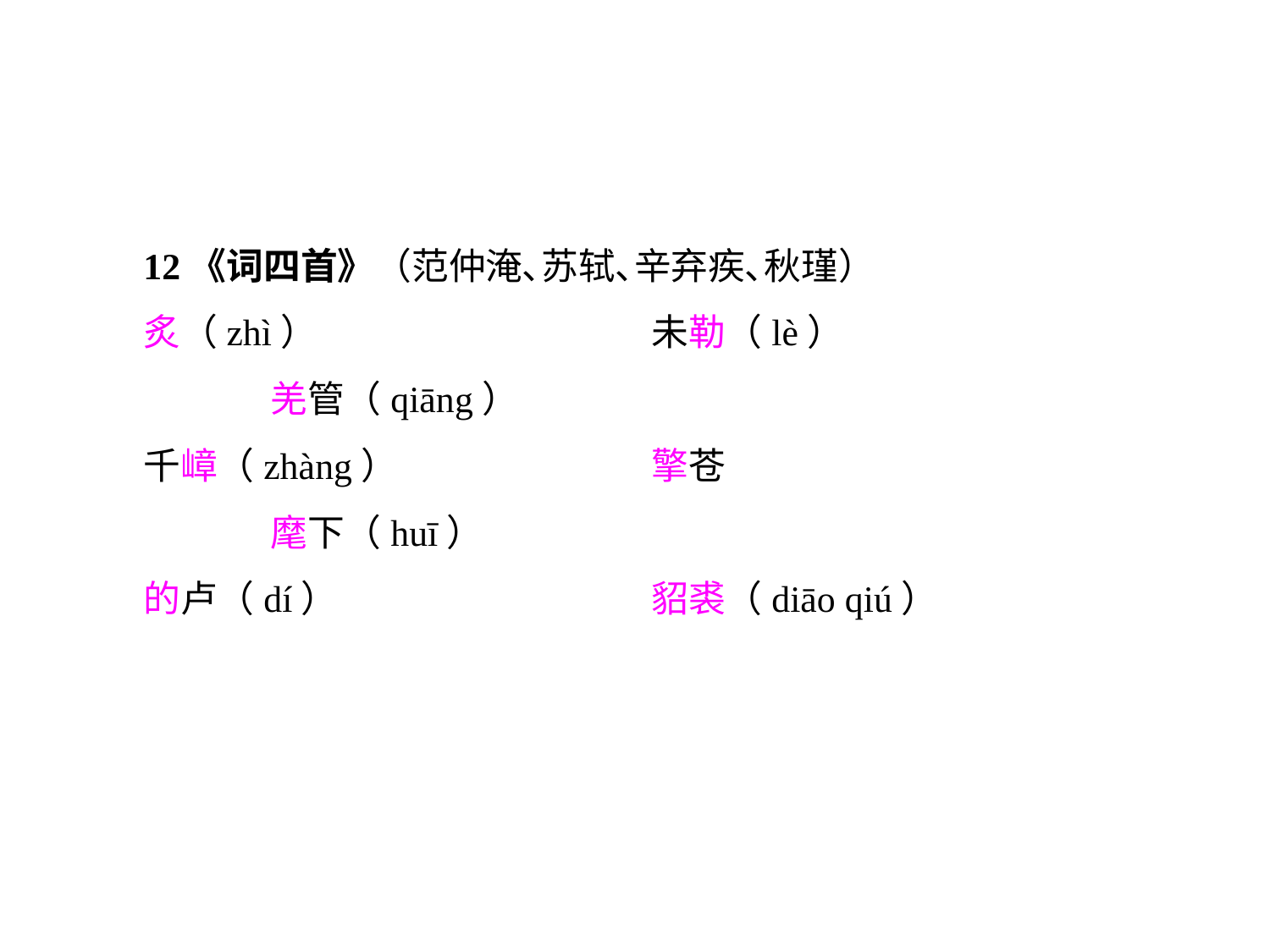

12《词四首》（范仲淹､苏轼､辛弃疾､秋瑾）
炙（zhì）			未勒（lè）			羌管（qiāng）
千嶂（zhàng）		擎苍				麾下（huī）
的卢（dí）			貂裘（diāo qiú）